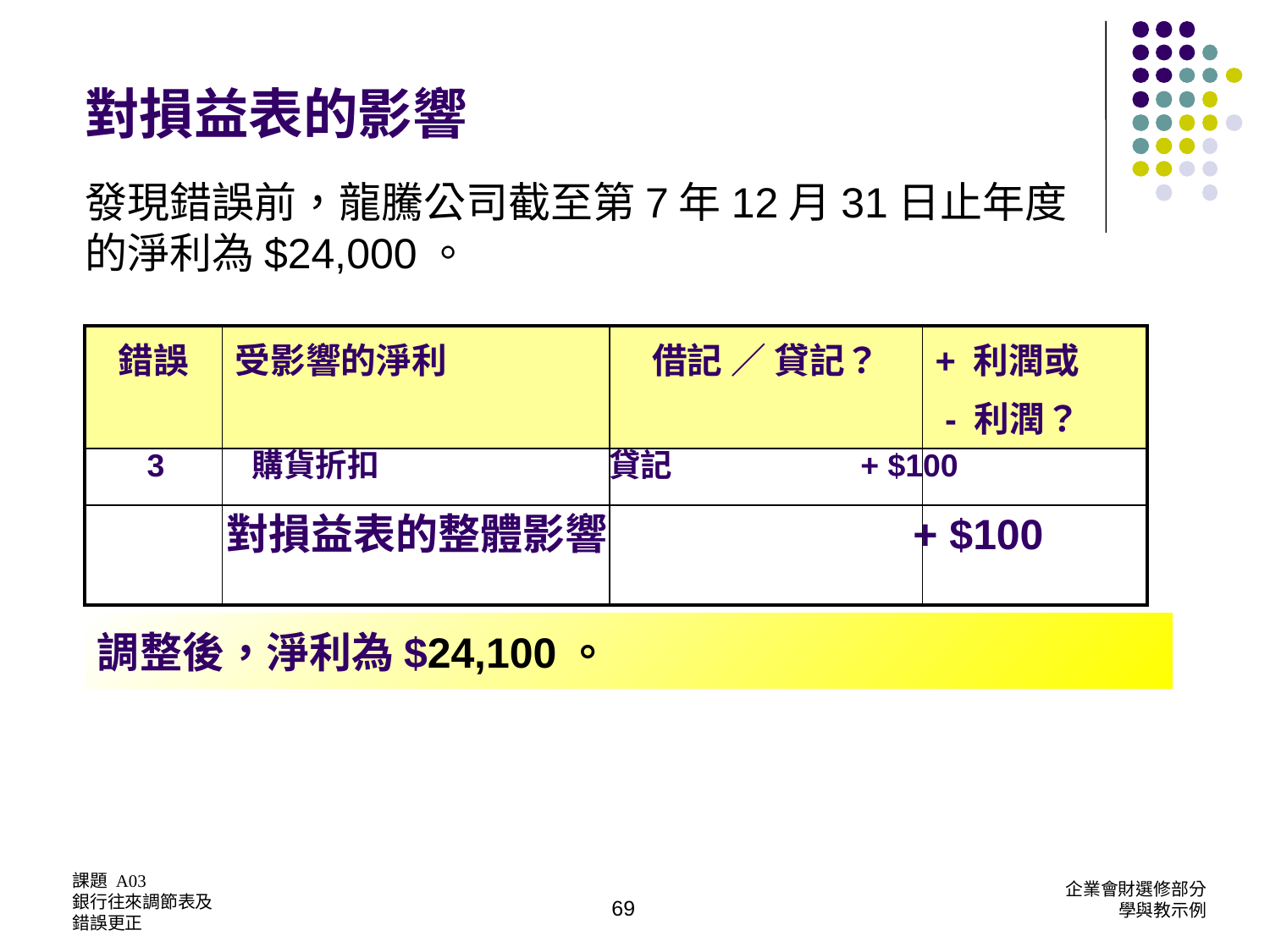

對損益表的影響
發現錯誤前，龍騰公司截至第7年12月31日止年度的淨利為$24,000。
| 錯誤 | 受影響的淨利 | 借記 ／ 貸記？ | + 利潤或 - 利潤？ |
| --- | --- | --- | --- |
|  |  |  |  |
|  |  |  |  |
       3         購貨折扣                                貸記                         + $100
       	 對損益表的整體影響                               + $100
調整後，淨利為$24,100。

69